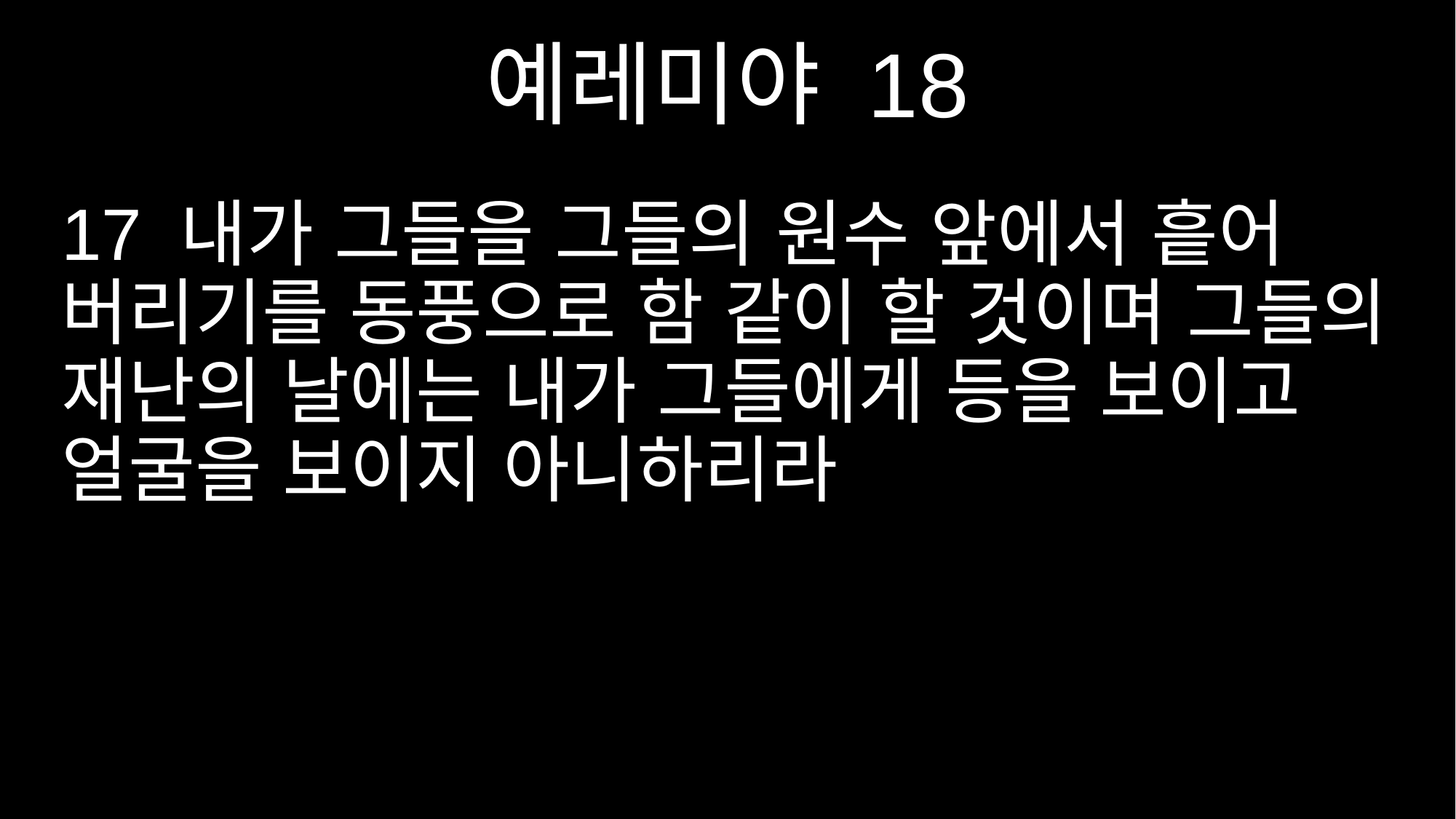

예레미야 18
17 내가 그들을 그들의 원수 앞에서 흩어 버리기를 동풍으로 함 같이 할 것이며 그들의 재난의 날에는 내가 그들에게 등을 보이고 얼굴을 보이지 아니하리라